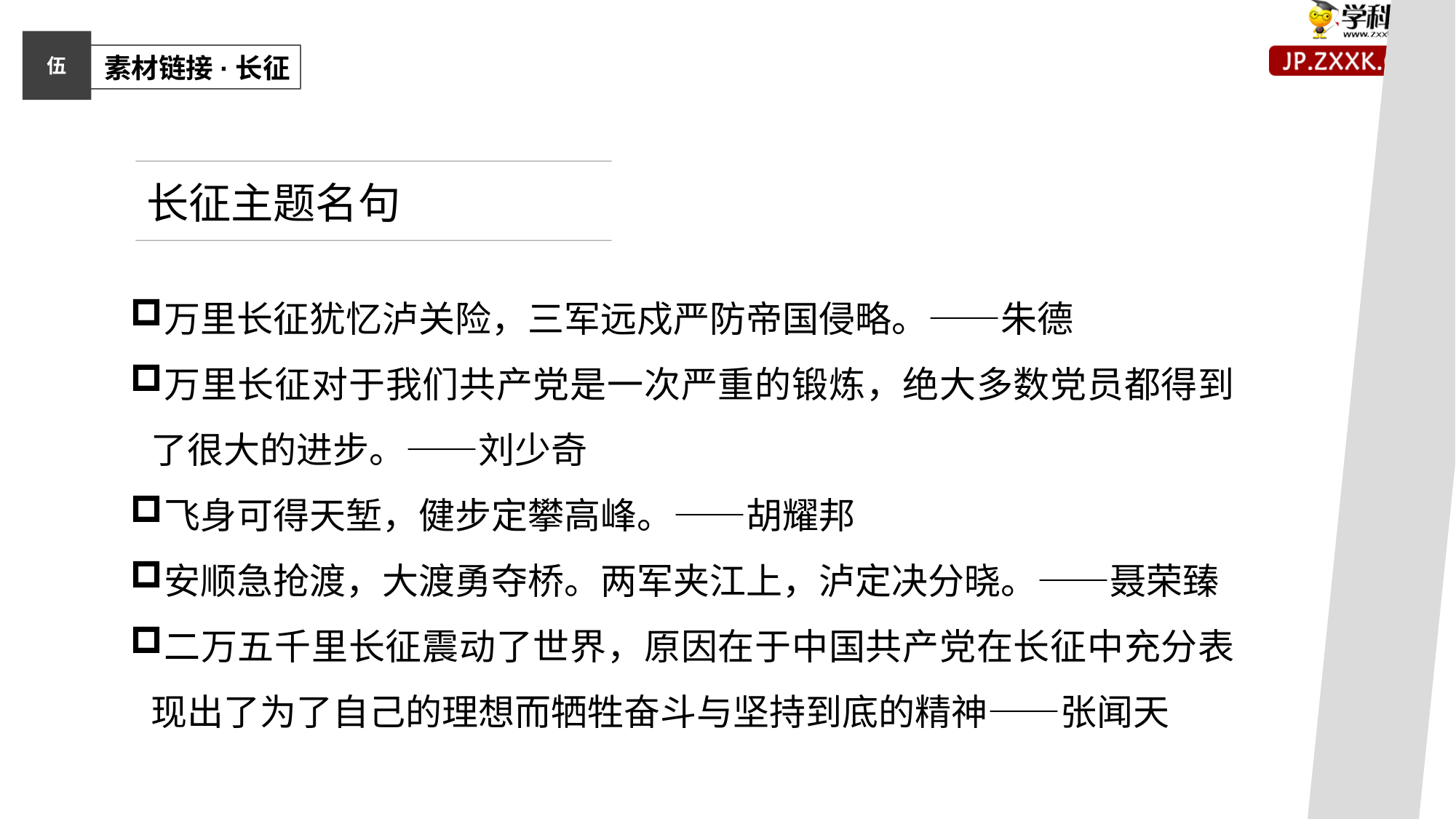

伍
  素材链接·长征
长征主题名句
万里长征犹忆泸关险，三军远戍严防帝国侵略。——朱德
万里长征对于我们共产党是一次严重的锻炼，绝大多数党员都得到了很大的进步。——刘少奇
飞身可得天堑，健步定攀高峰。——胡耀邦
安顺急抢渡，大渡勇夺桥。两军夹江上，泸定决分晓。——聂荣臻
二万五千里长征震动了世界，原因在于中国共产党在长征中充分表现出了为了自己的理想而牺牲奋斗与坚持到底的精神——张闻天